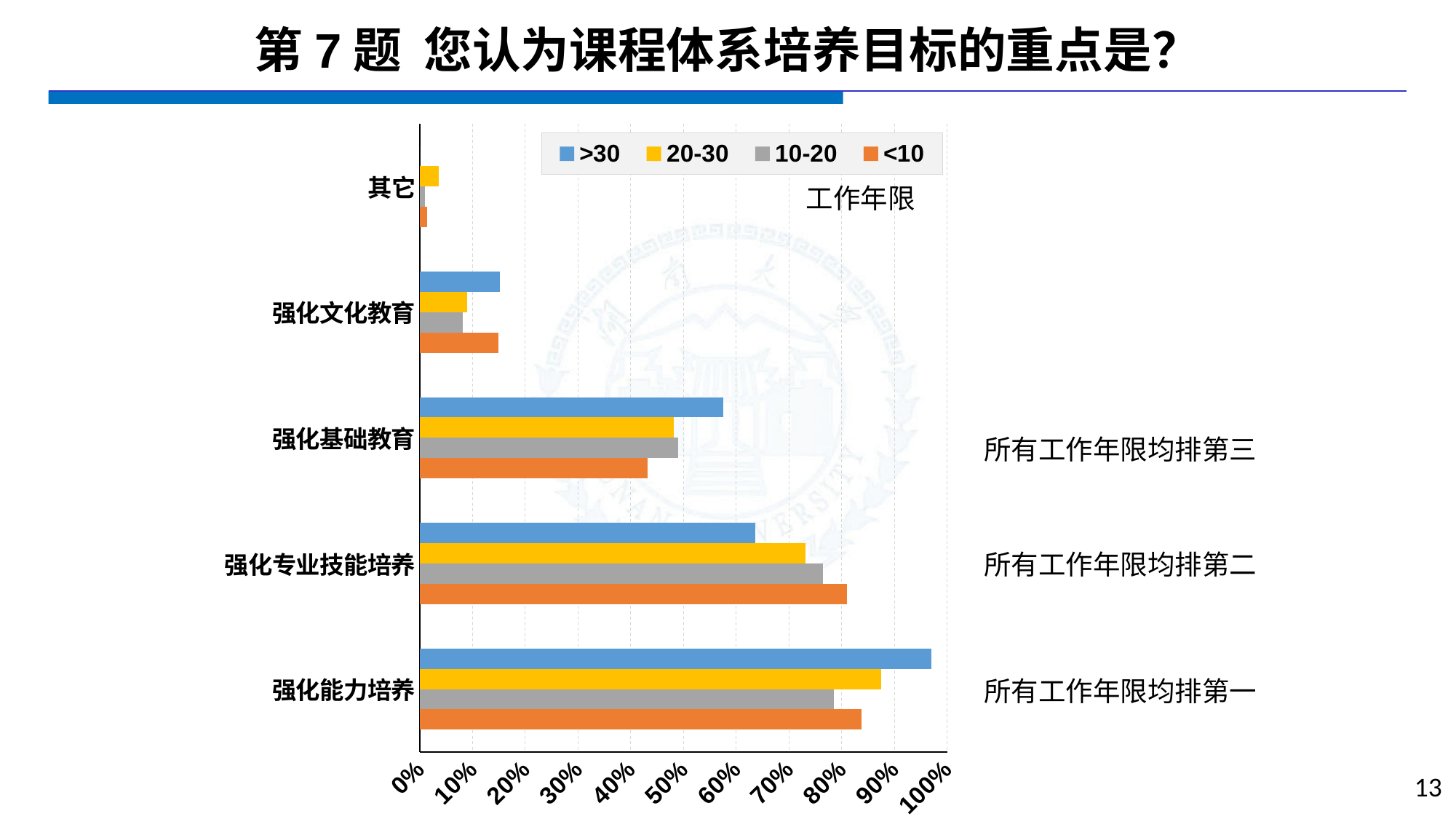

# 第7题  您认为课程体系培养目标的重点是？

### Chart

| Category | <10 | 10-20 | 20-30 | >30 |
|---|---|---|---|---|
| 强化能力培养 | 0.8378 | 0.7857 | 0.875 | 0.9697 |
| 强化专业技能培养 | 0.8108 | 0.7653 | 0.7321 | 0.6364 |
| 强化基础教育 | 0.4324 | 0.4898 | 0.4821 | 0.5758 |
| 强化文化教育 | 0.1486 | 0.0816 | 0.0893 | 0.1515 |
| 其它 | 0.0135 | 0.0102 | 0.0357 | 0.0 |
工作年限
所有工作年限均排第三
所有工作年限均排第二
所有工作年限均排第一
13